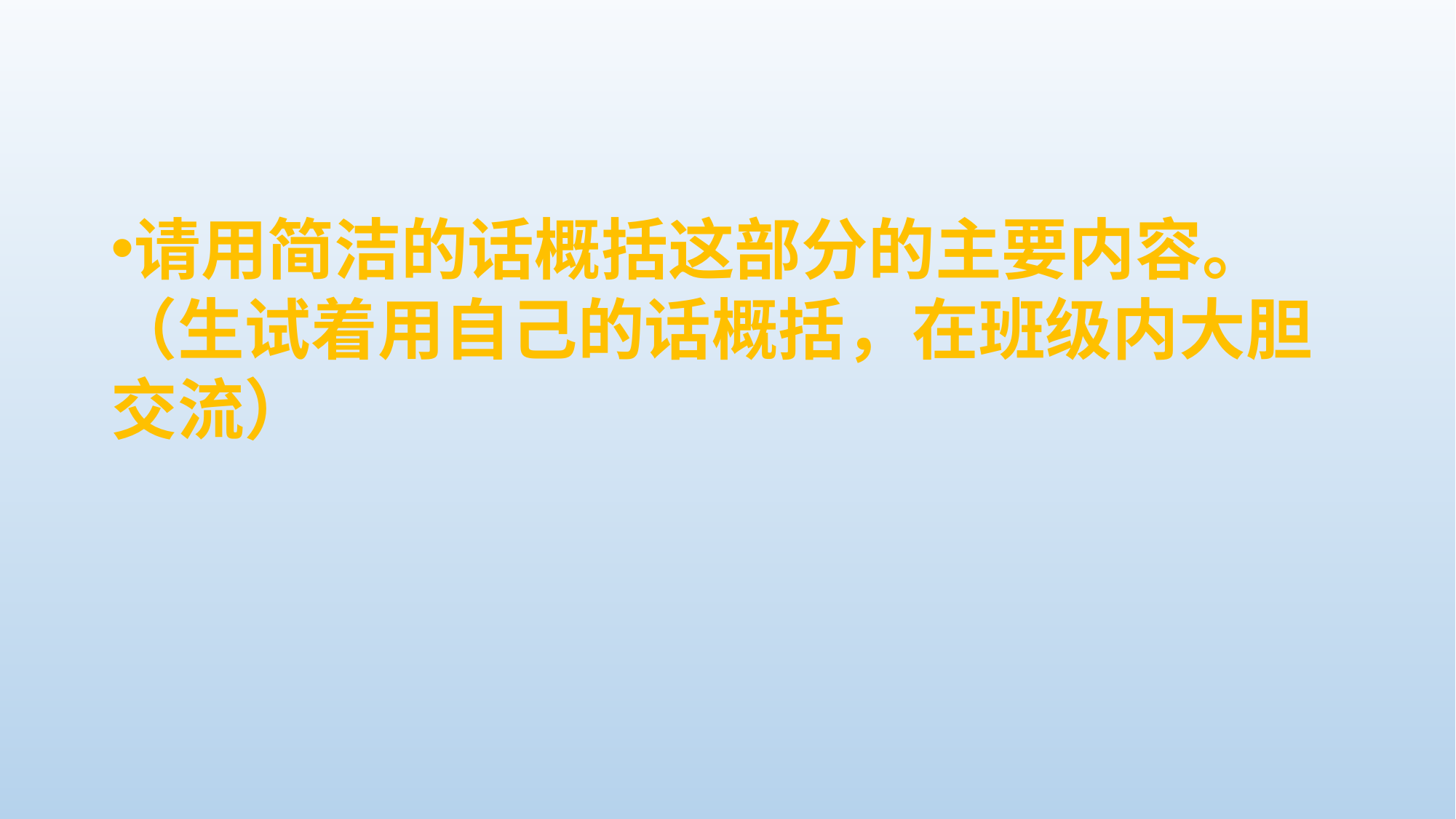

#
请用简洁的话概括这部分的主要内容。（生试着用自己的话概括，在班级内大胆交流）